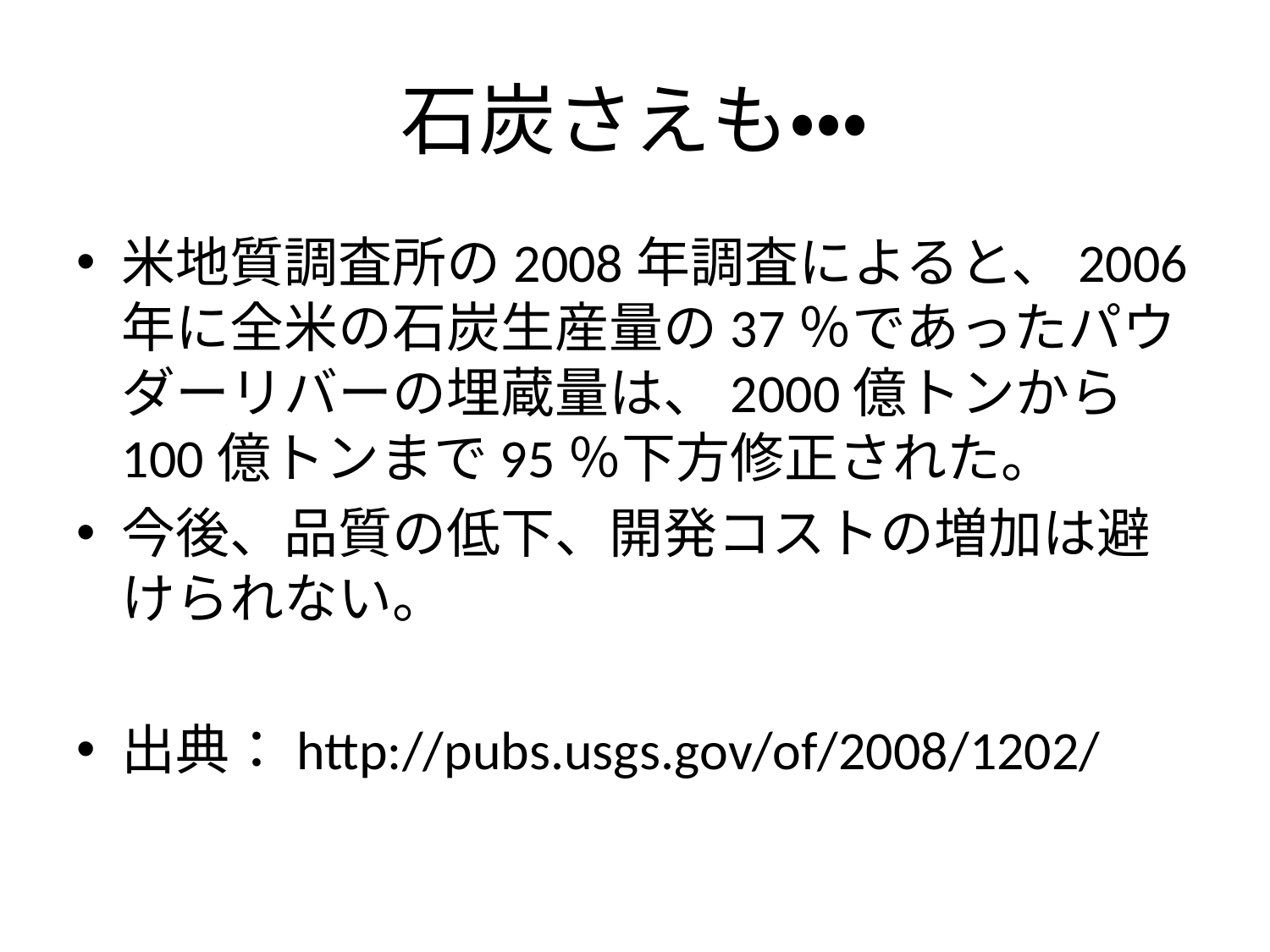

# 石炭さえも・・・
米地質調査所の2008年調査によると、2006年に全米の石炭生産量の37％であったパウダーリバーの埋蔵量は、2000億トンから100億トンまで95％下方修正された。
今後、品質の低下、開発コストの増加は避けられない。

出典：http://pubs.usgs.gov/of/2008/1202/